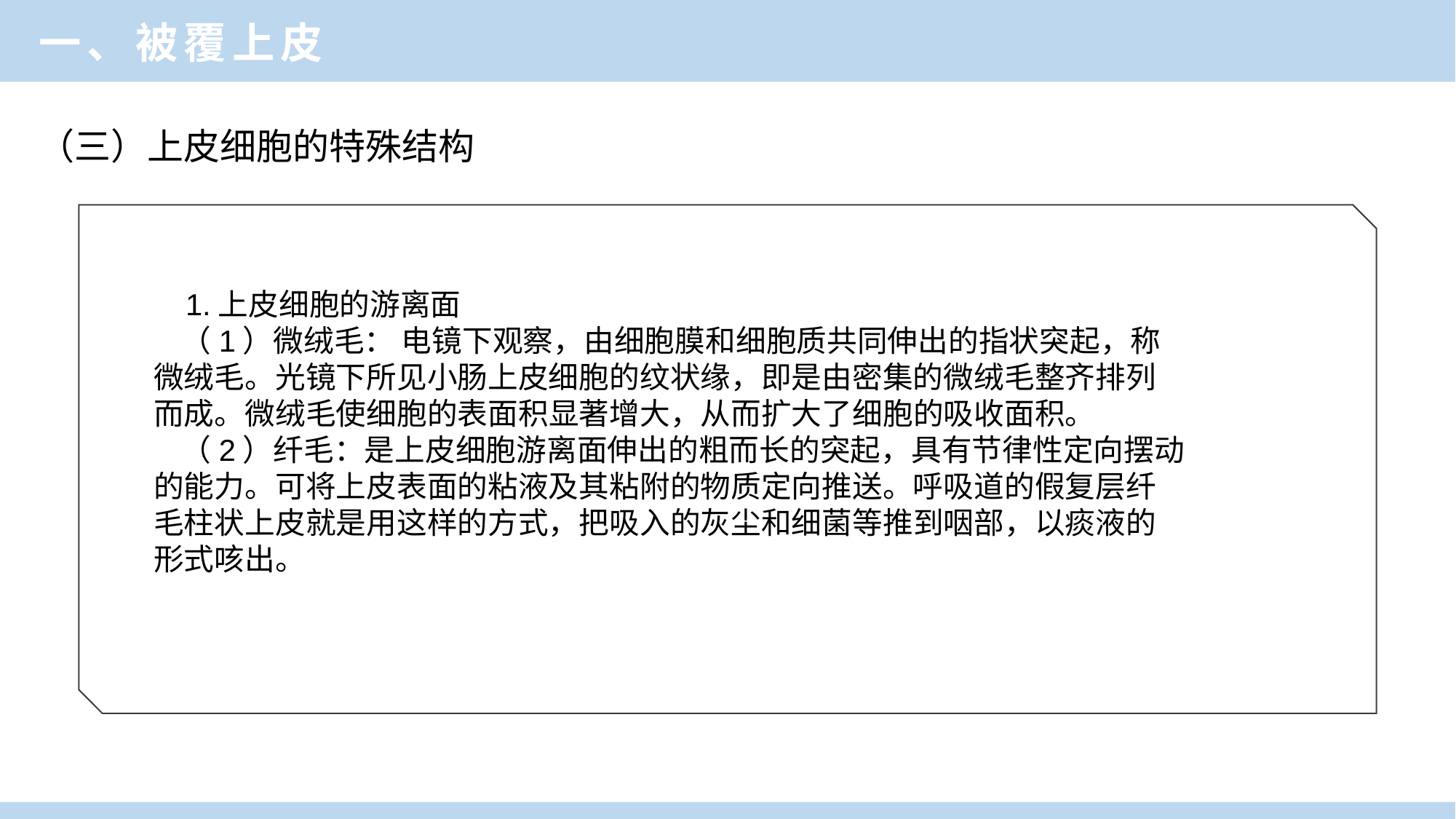

一、被覆上皮
（三）上皮细胞的特殊结构

1.上皮细胞的游离面
   （1）微绒毛： 电镜下观察，由细胞膜和细胞质共同伸出的指状突起，称微绒毛。光镜下所见小肠上皮细胞的纹状缘，即是由密集的微绒毛整齐排列而成。微绒毛使细胞的表面积显著增大，从而扩大了细胞的吸收面积。
   （2）纤毛：是上皮细胞游离面伸出的粗而长的突起，具有节律性定向摆动的能力。可将上皮表面的粘液及其粘附的物质定向推送。呼吸道的假复层纤毛柱状上皮就是用这样的方式，把吸入的灰尘和细菌等推到咽部，以痰液的形式咳出。